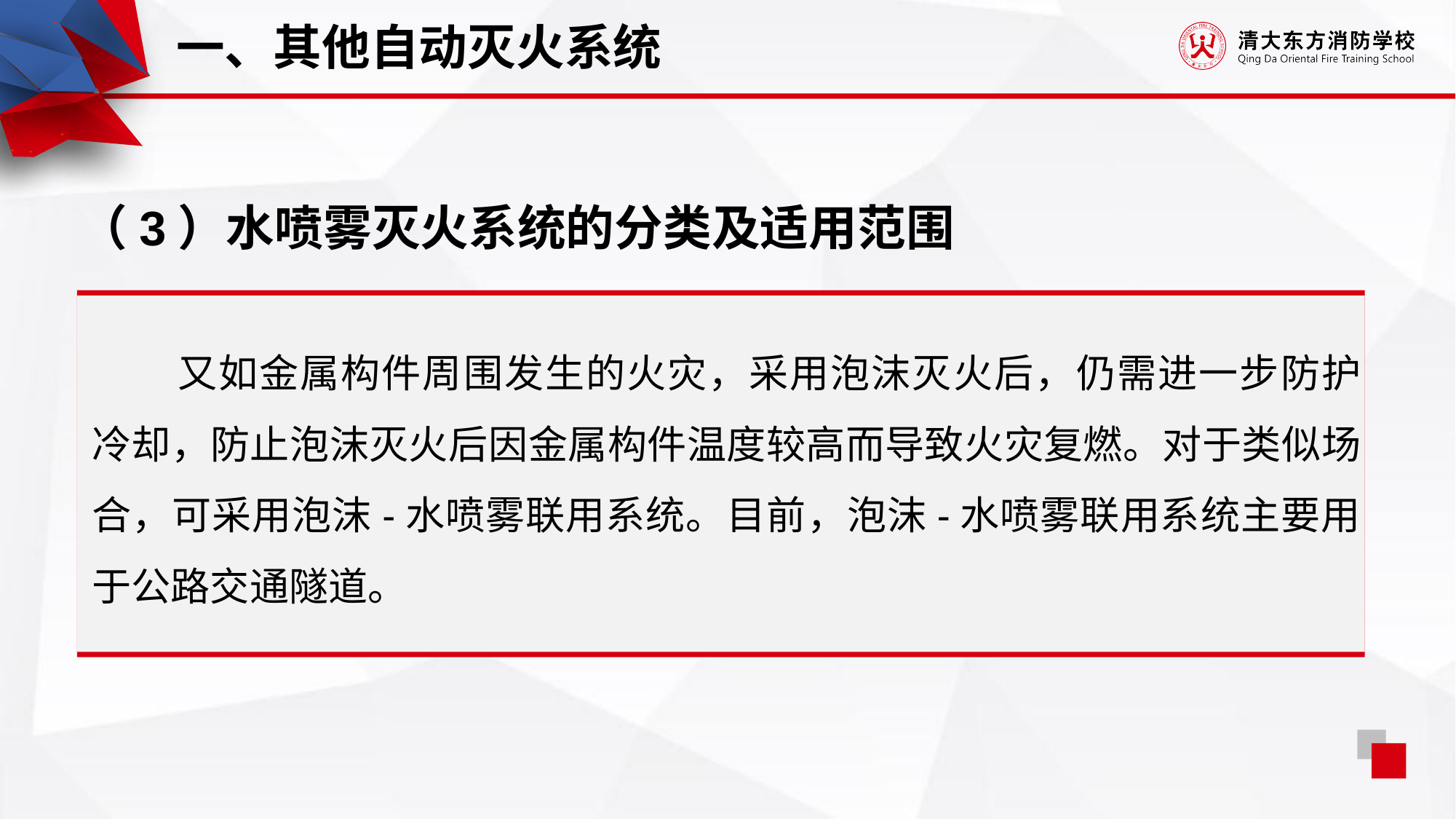

一、其他自动灭火系统

（3）水喷雾灭火系统的分类及适用范围

又如金属构件周围发生的火灾，采用泡沫灭火后，仍需进一步防护冷却，防止泡沫灭火后因金属构件温度较高而导致火灾复燃。对于类似场合，可采用泡沫-水喷雾联用系统。目前，泡沫-水喷雾联用系统主要用于公路交通隧道。